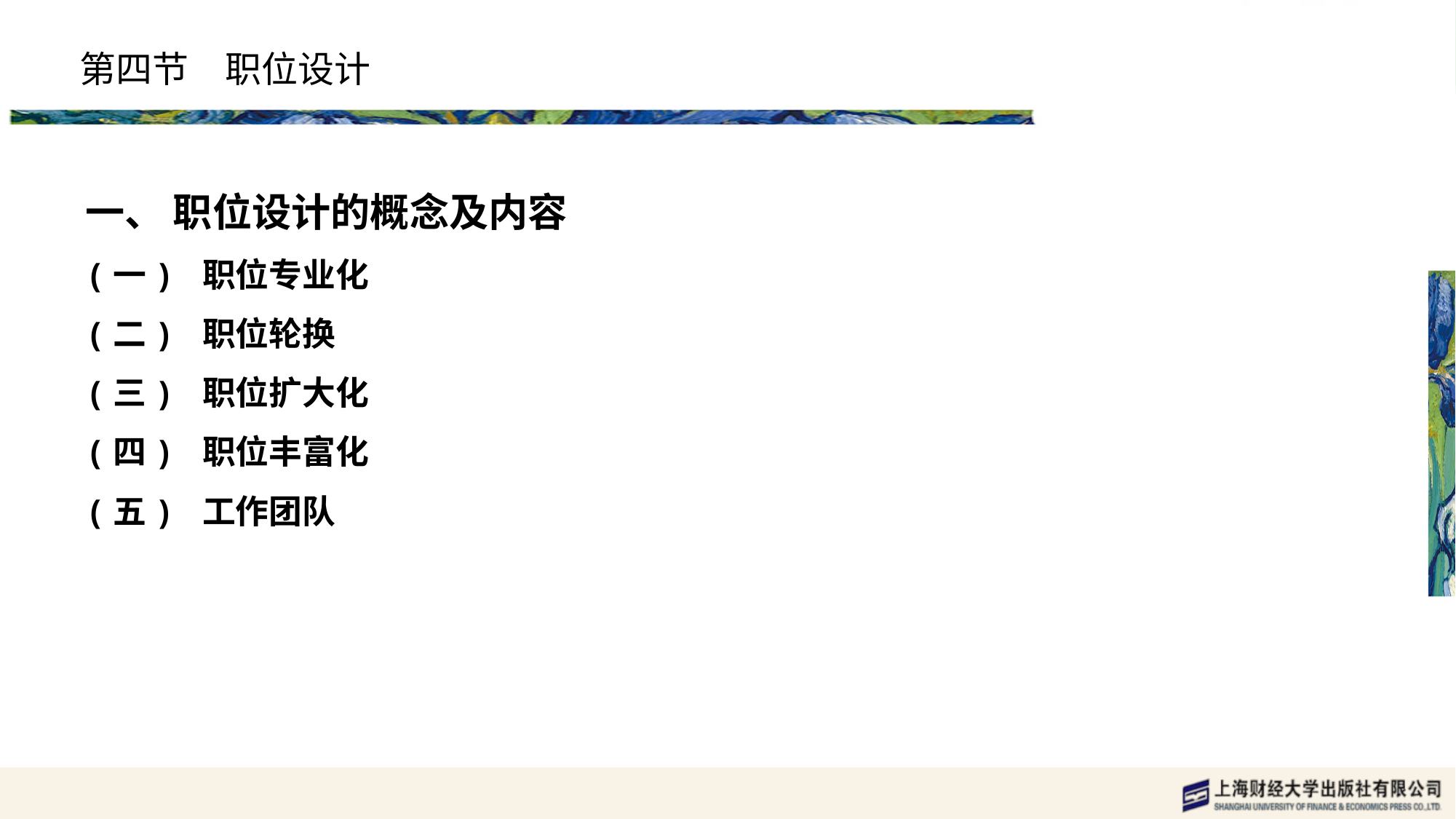

# 第四节　职位设计
一、 职位设计的概念及内容
(一) 职位专业化
(二) 职位轮换
(三) 职位扩大化
(四) 职位丰富化
(五) 工作团队